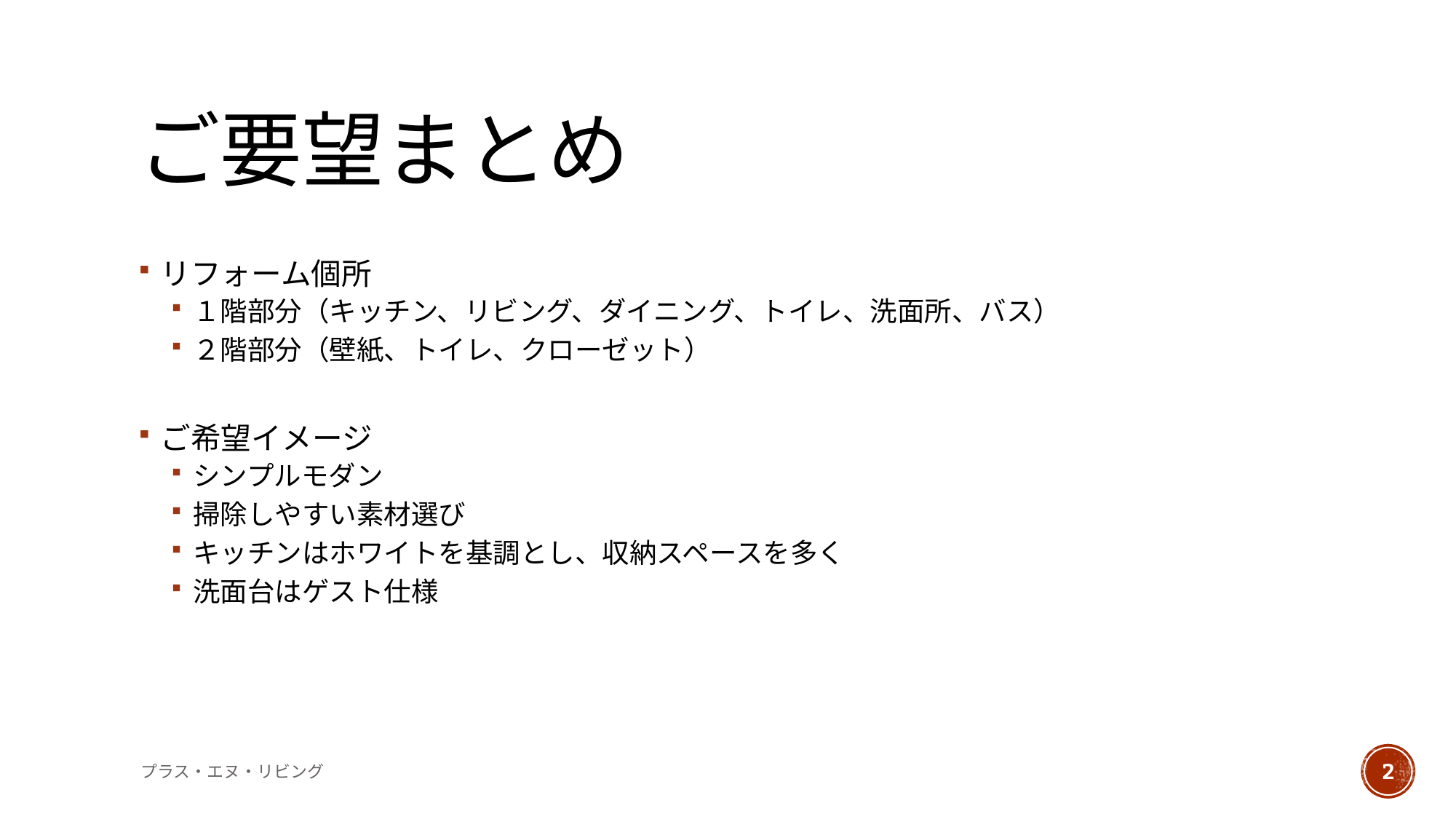

# ご要望まとめ
リフォーム個所
１階部分（キッチン、リビング、ダイニング、トイレ、洗面所、バス）
２階部分（壁紙、トイレ、クローゼット）
ご希望イメージ
シンプルモダン
掃除しやすい素材選び
キッチンはホワイトを基調とし、収納スペースを多く
洗面台はゲスト仕様
プラス・エヌ・リビング
2